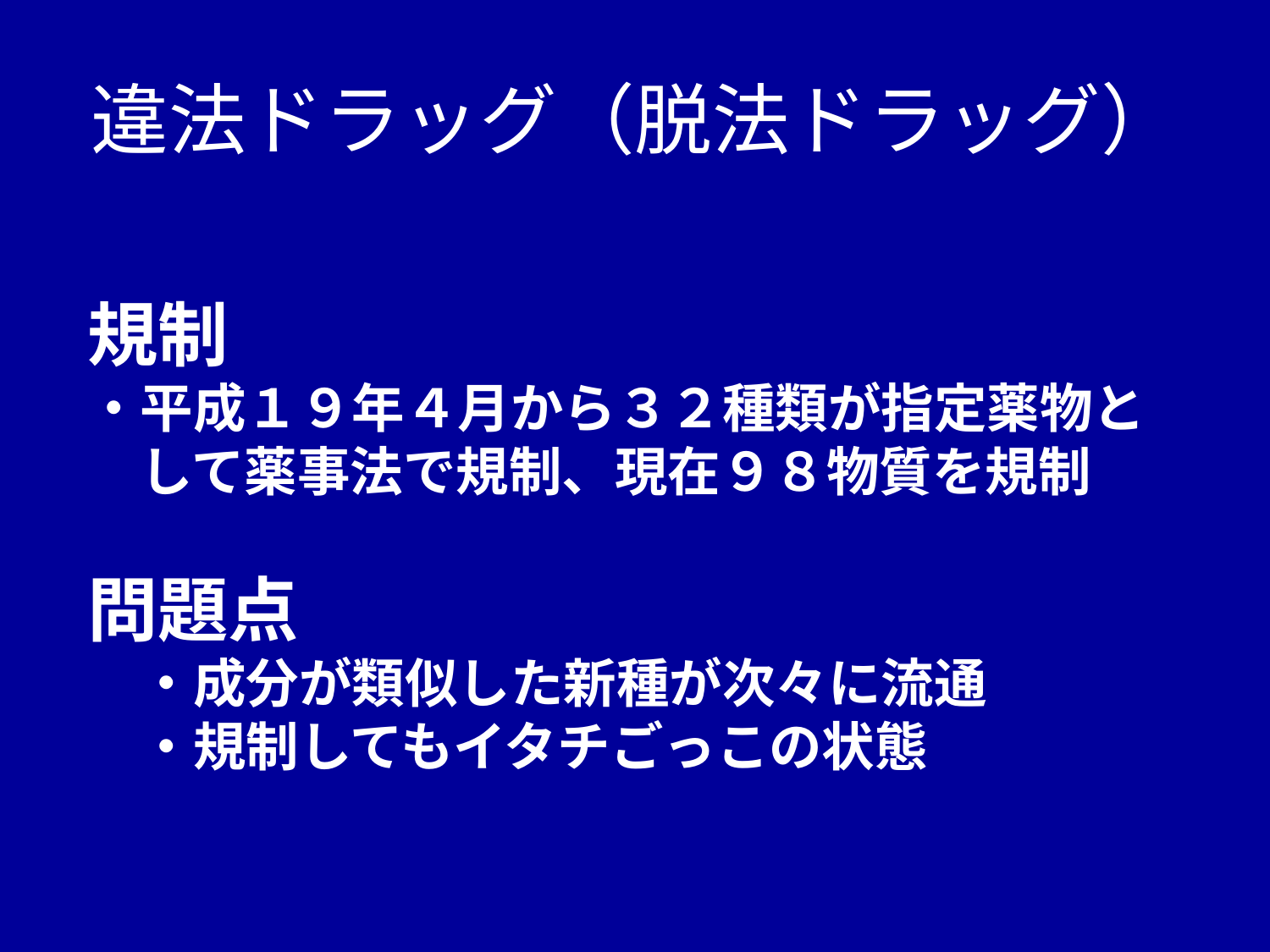

# 違法ドラッグ（脱法ドラッグ）
規制
・平成１９年４月から３２種類が指定薬物と
　して薬事法で規制、現在９８物質を規制

問題点
　・成分が類似した新種が次々に流通
　・規制してもイタチごっこの状態